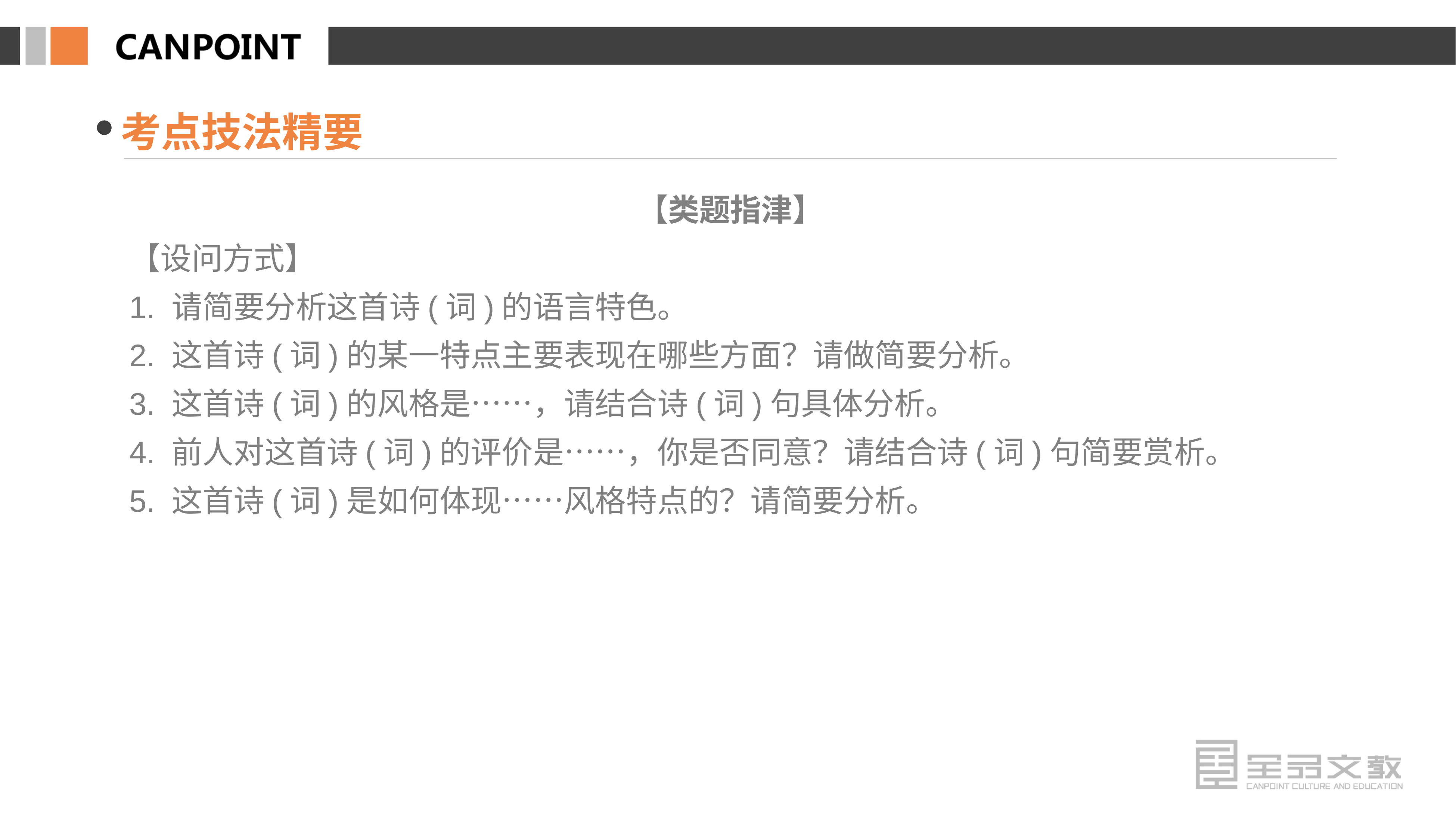

考点技法精要

【类题指津】
【设问方式】
1. 请简要分析这首诗(词)的语言特色。
2. 这首诗(词)的某一特点主要表现在哪些方面？请做简要分析。
3. 这首诗(词)的风格是……，请结合诗(词)句具体分析。
4. 前人对这首诗(词)的评价是……，你是否同意？请结合诗(词)句简要赏析。
5. 这首诗(词)是如何体现……风格特点的？请简要分析。